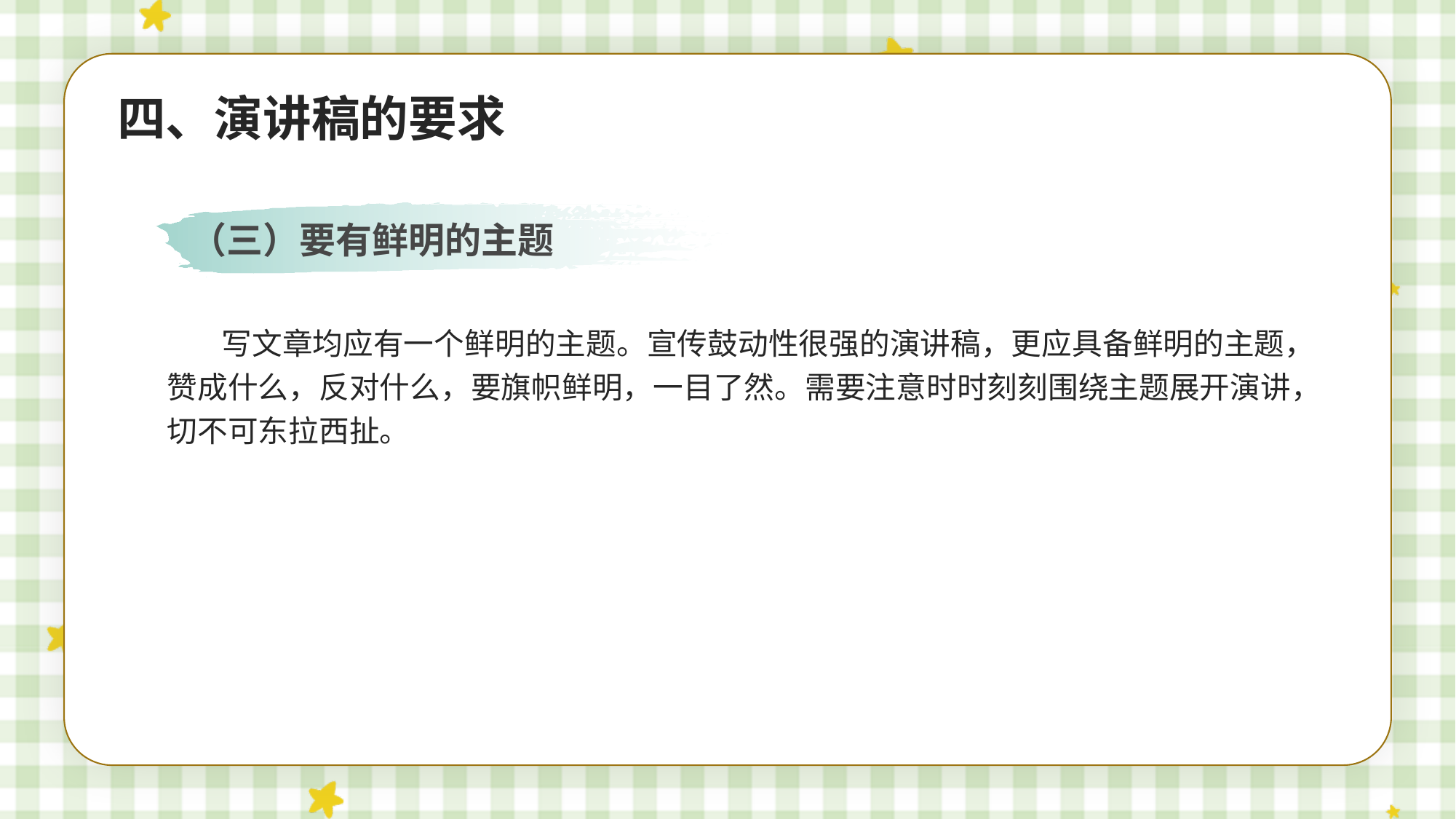

四、演讲稿的要求
（三）要有鲜明的主题
写文章均应有一个鲜明的主题。宣传鼓动性很强的演讲稿，更应具备鲜明的主题，赞成什么，反对什么，要旗帜鲜明，一目了然。需要注意时时刻刻围绕主题展开演讲，切不可东拉西扯。